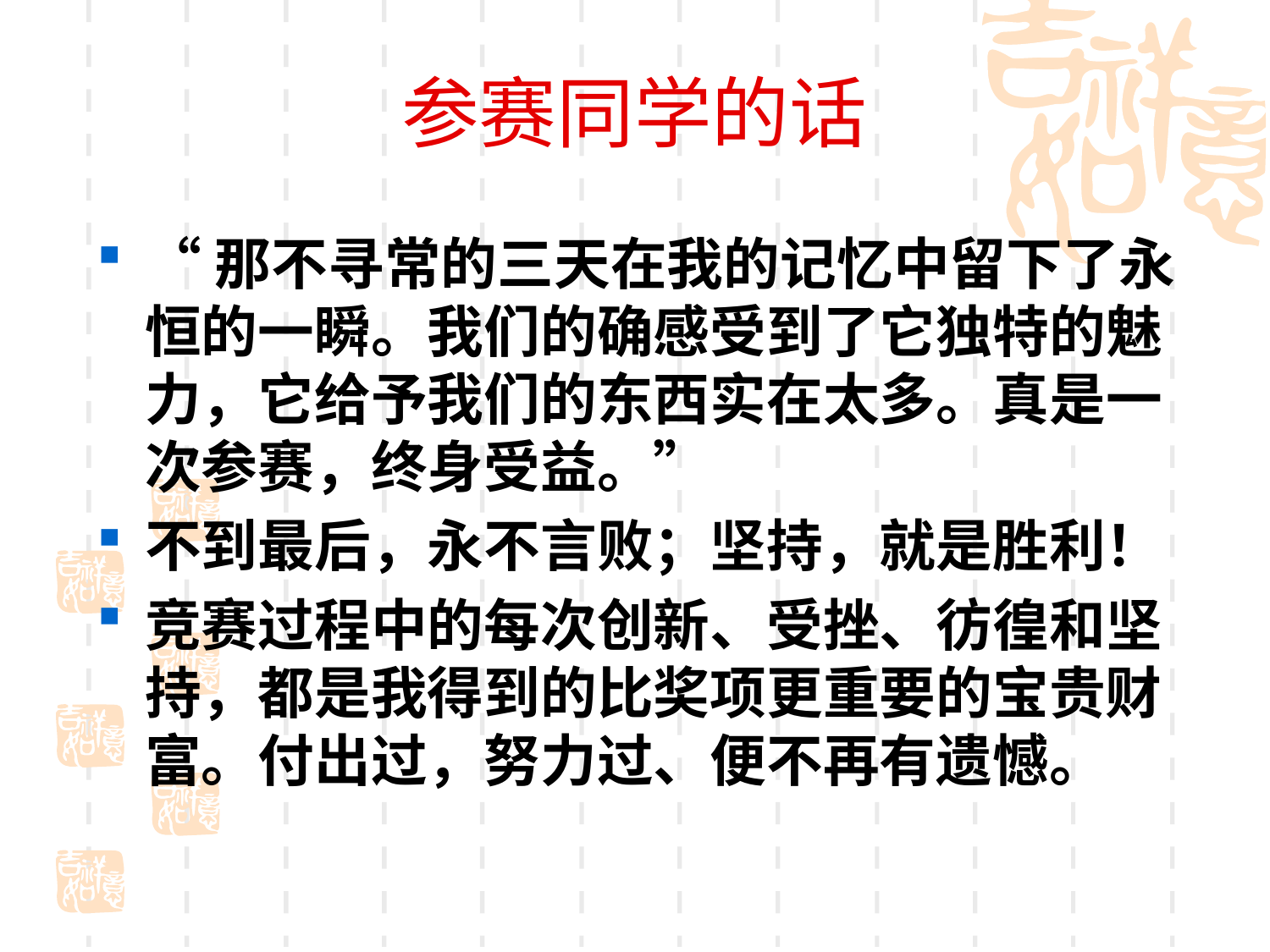

# 参赛同学的话
“那不寻常的三天在我的记忆中留下了永恒的一瞬。我们的确感受到了它独特的魅力，它给予我们的东西实在太多。真是一次参赛，终身受益。”
不到最后，永不言败；坚持，就是胜利！
竞赛过程中的每次创新、受挫、彷徨和坚持，都是我得到的比奖项更重要的宝贵财富。付出过，努力过、便不再有遗憾。